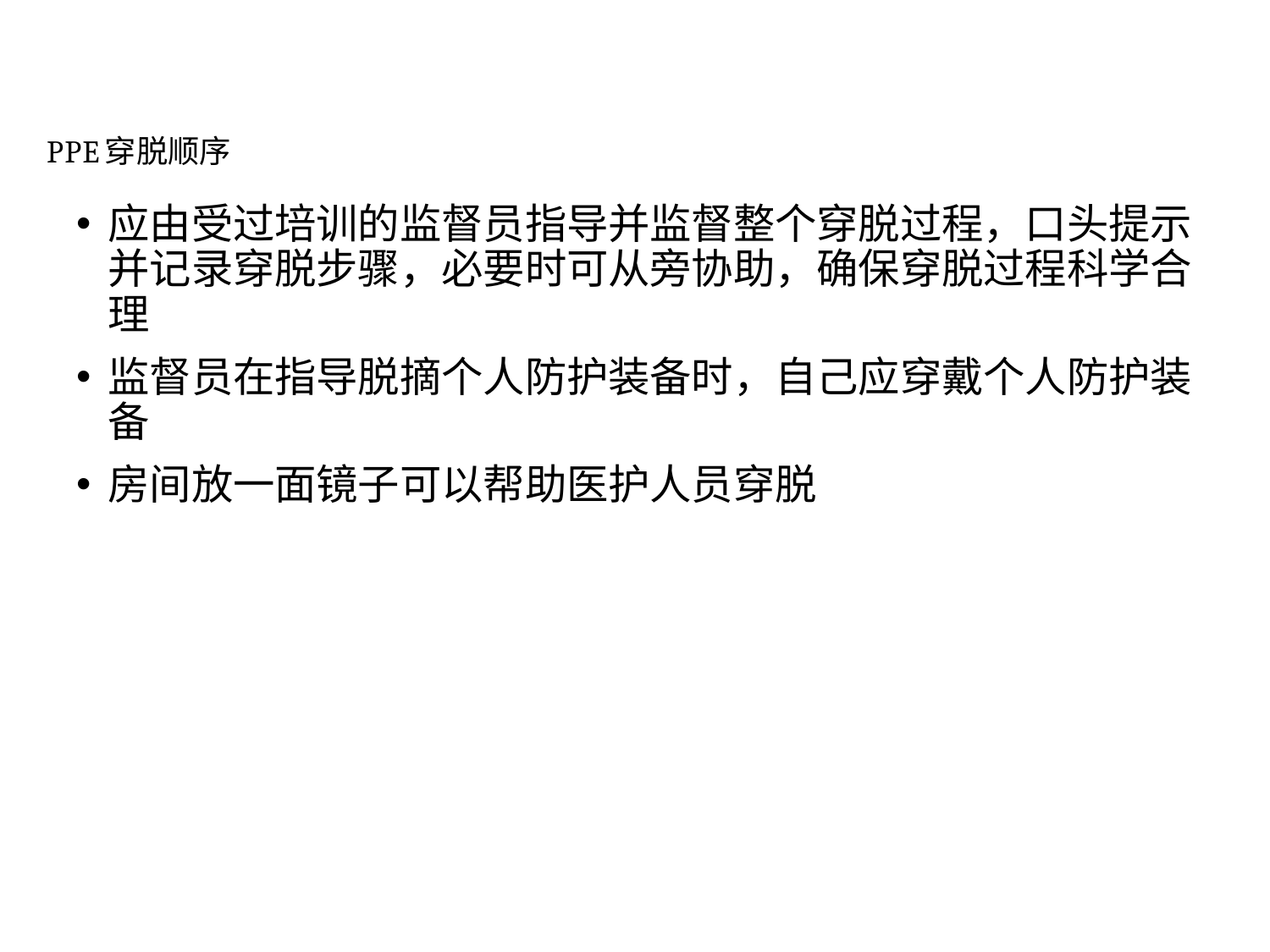

# PPE穿脱顺序
应由受过培训的监督员指导并监督整个穿脱过程，口头提示并记录穿脱步骤，必要时可从旁协助，确保穿脱过程科学合理
监督员在指导脱摘个人防护装备时，自己应穿戴个人防护装备
房间放一面镜子可以帮助医护人员穿脱